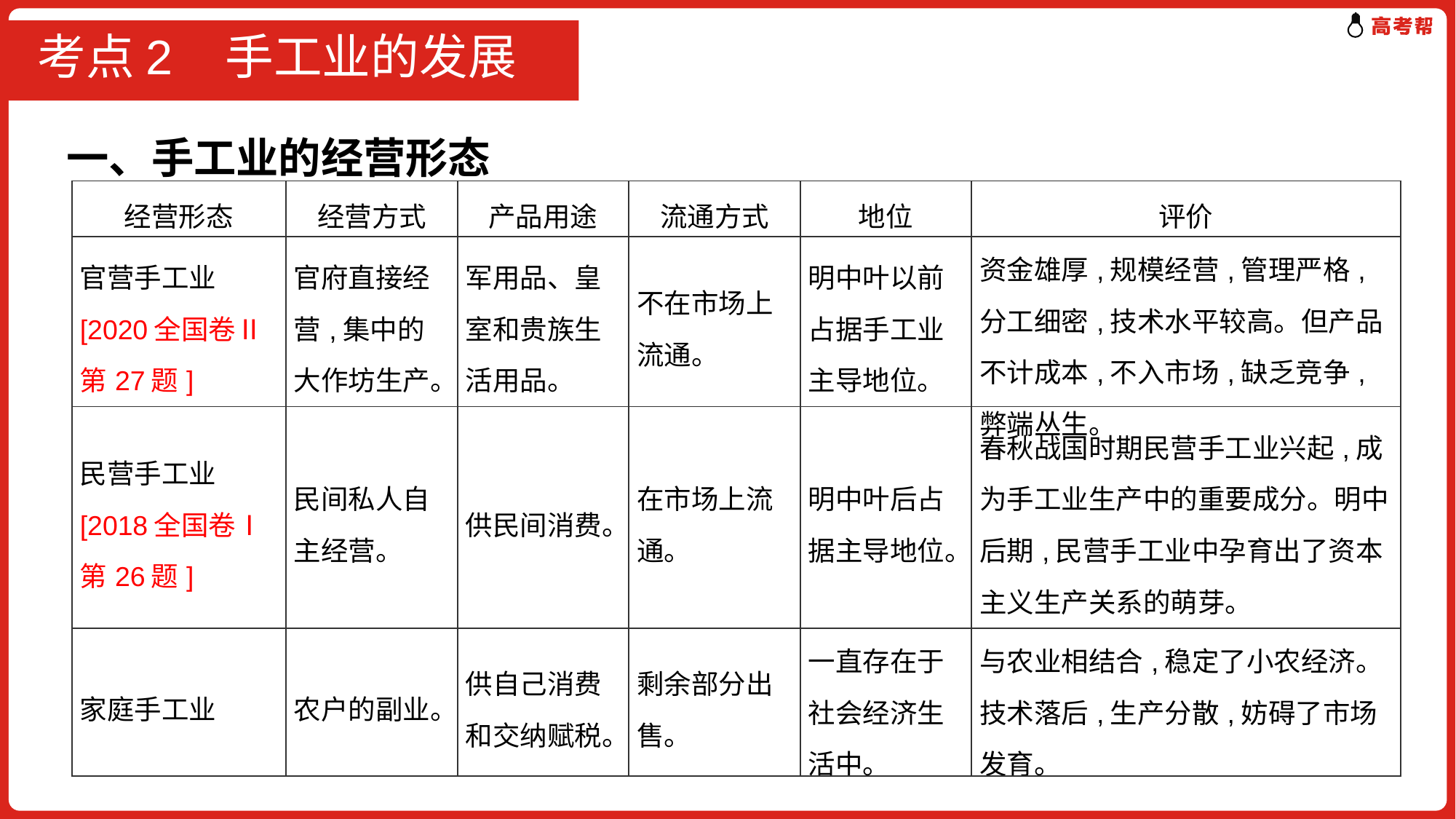

# 考点2   手工业的发展
一、手工业的经营形态
| 经营形态 | 经营方式 | 产品用途 | 流通方式 | 地位 | 评价 |
| --- | --- | --- | --- | --- | --- |
| 官营手工业[2020全国卷Ⅱ第27题] | 官府直接经营,集中的大作坊生产。 | 军用品、皇室和贵族生活用品。 | 不在市场上流通。 | 明中叶以前占据手工业主导地位。 | 资金雄厚,规模经营,管理严格,分工细密,技术水平较高。但产品不计成本,不入市场,缺乏竞争,弊端丛生。 |
| 民营手工业[2018全国卷Ⅰ第26题] | 民间私人自主经营。 | 供民间消费。 | 在市场上流通。 | 明中叶后占据主导地位。 | 春秋战国时期民营手工业兴起,成为手工业生产中的重要成分。明中后期,民营手工业中孕育出了资本主义生产关系的萌芽。 |
| 家庭手工业 | 农户的副业。 | 供自己消费和交纳赋税。 | 剩余部分出售。 | 一直存在于社会经济生活中。 | 与农业相结合,稳定了小农经济。技术落后,生产分散,妨碍了市场发育。 |